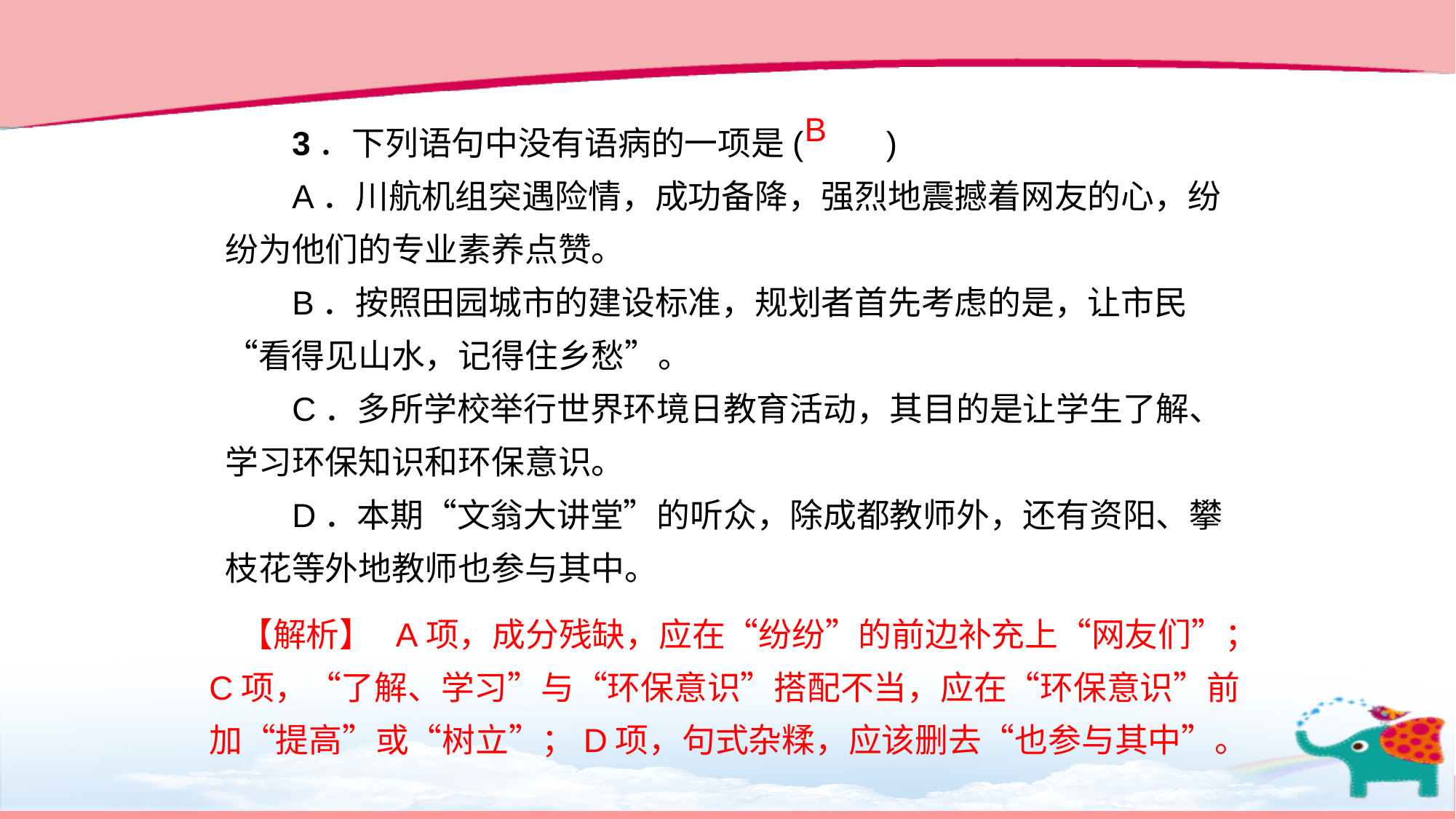

B
3．下列语句中没有语病的一项是(　　)
A．川航机组突遇险情，成功备降，强烈地震撼着网友的心，纷纷为他们的专业素养点赞。
B．按照田园城市的建设标准，规划者首先考虑的是，让市民“看得见山水，记得住乡愁”。
C．多所学校举行世界环境日教育活动，其目的是让学生了解、学习环保知识和环保意识。
D．本期“文翁大讲堂”的听众，除成都教师外，还有资阳、攀枝花等外地教师也参与其中。
   【解析】  A项，成分残缺，应在“纷纷”的前边补充上“网友们”；C项，“了解、学习”与“环保意识”搭配不当，应在“环保意识”前加“提高”或“树立”；D项，句式杂糅，应该删去“也参与其中”。